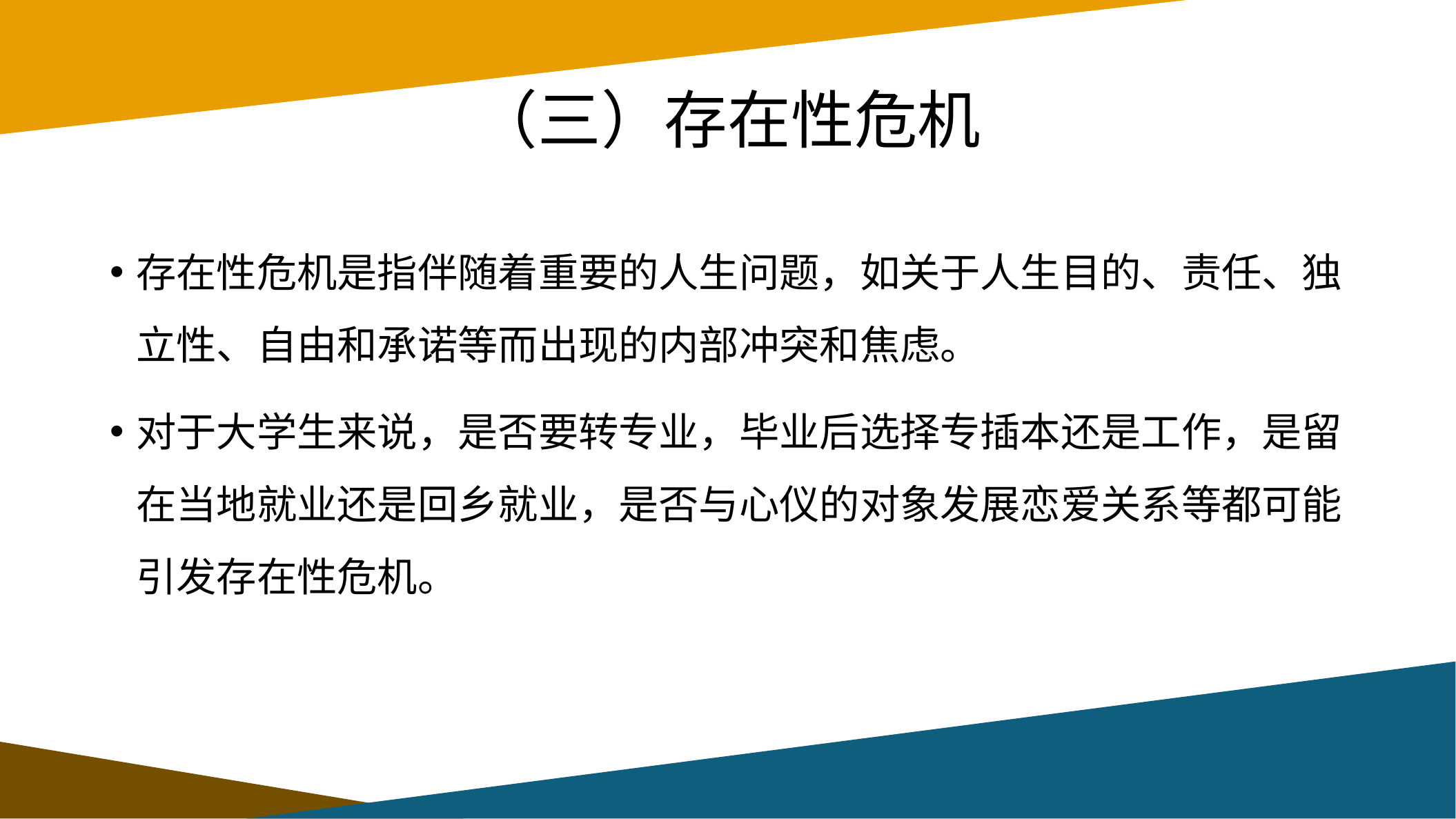

# （三）存在性危机
存在性危机是指伴随着重要的人生问题，如关于人生目的、责任、独立性、自由和承诺等而出现的内部冲突和焦虑。
对于大学生来说，是否要转专业，毕业后选择专插本还是工作，是留在当地就业还是回乡就业，是否与心仪的对象发展恋爱关系等都可能引发存在性危机。